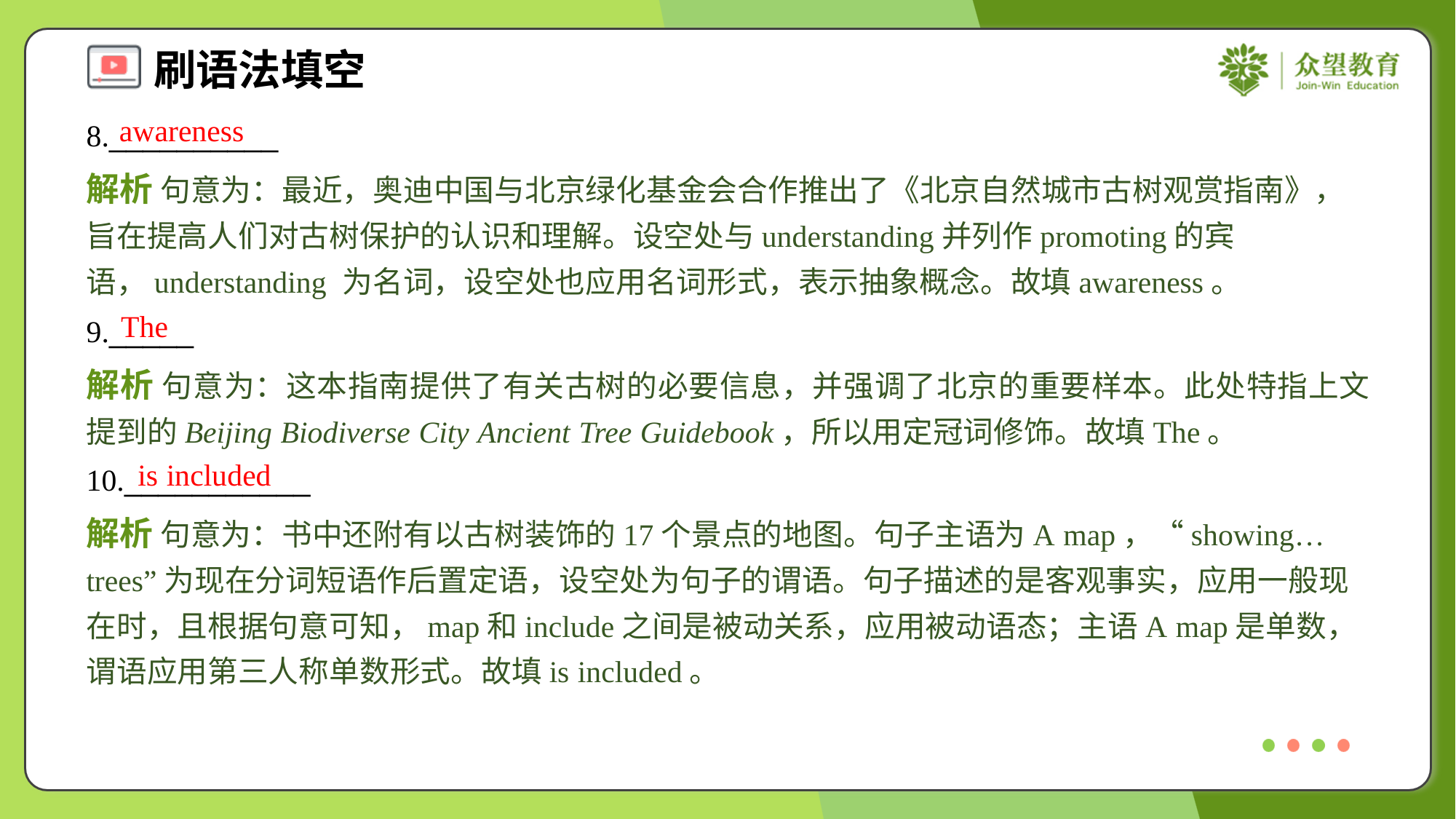

awareness
8.__________
解析 句意为：最近，奥迪中国与北京绿化基金会合作推出了《北京自然城市古树观赏指南》，旨在提高人们对古树保护的认识和理解。设空处与understanding并列作promoting的宾语，understanding 为名词，设空处也应用名词形式，表示抽象概念。故填awareness。
The
9._____
解析 句意为：这本指南提供了有关古树的必要信息，并强调了北京的重要样本。此处特指上文提到的Beijing Biodiverse City Ancient Tree Guidebook，所以用定冠词修饰。故填The。
is included
10.___________
解析 句意为：书中还附有以古树装饰的17个景点的地图。句子主语为A map，“showing… trees”为现在分词短语作后置定语，设空处为句子的谓语。句子描述的是客观事实，应用一般现在时，且根据句意可知，map和include之间是被动关系，应用被动语态；主语A map是单数，谓语应用第三人称单数形式。故填is included。